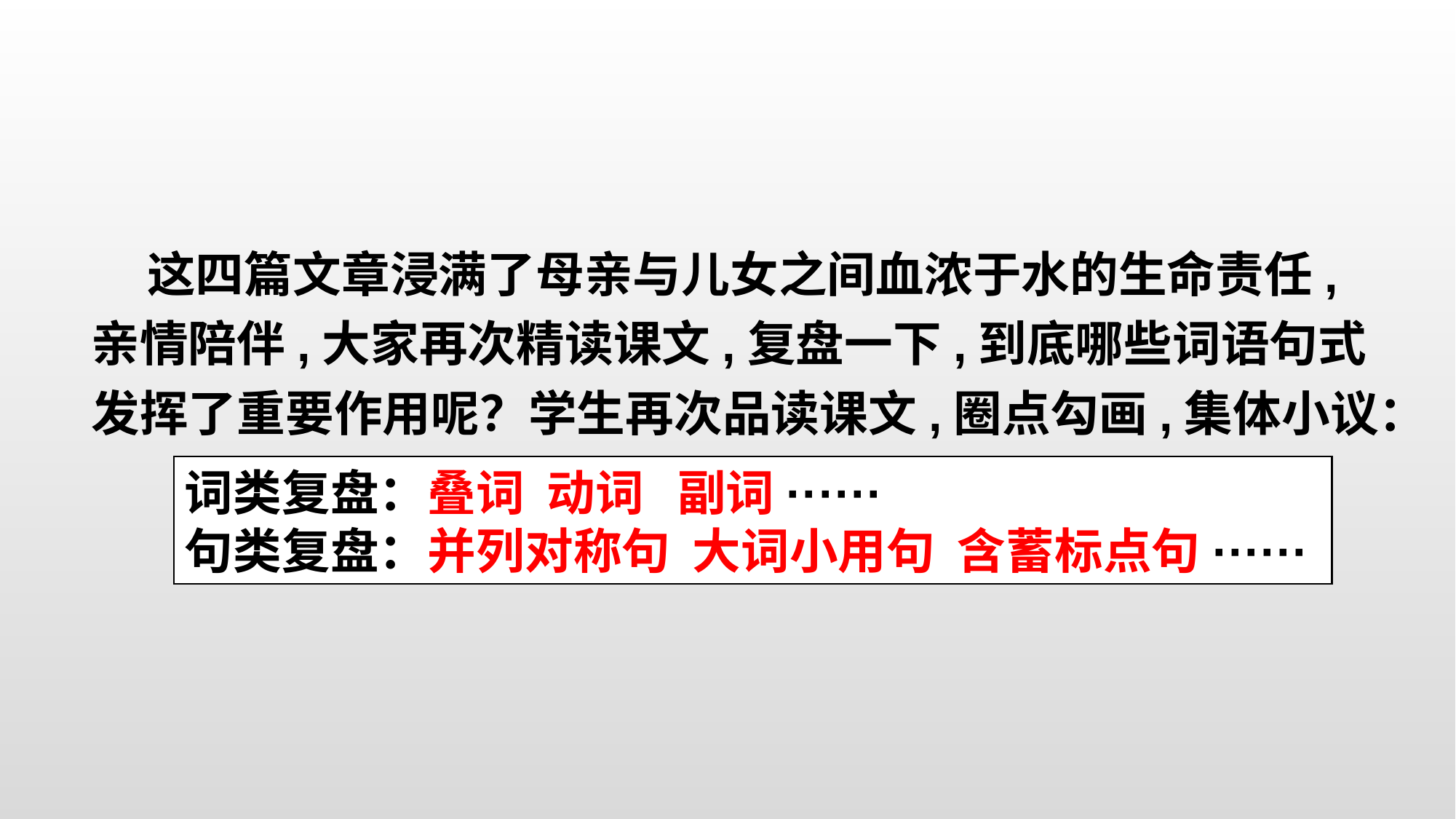

这四篇文章浸满了母亲与儿女之间血浓于水的生命责任,亲情陪伴,大家再次精读课文,复盘一下,到底哪些词语句式发挥了重要作用呢？学生再次品读课文,圈点勾画,集体小议：
词类复盘：叠词  动词   副词······
句类复盘：并列对称句  大词小用句  含蓄标点句······